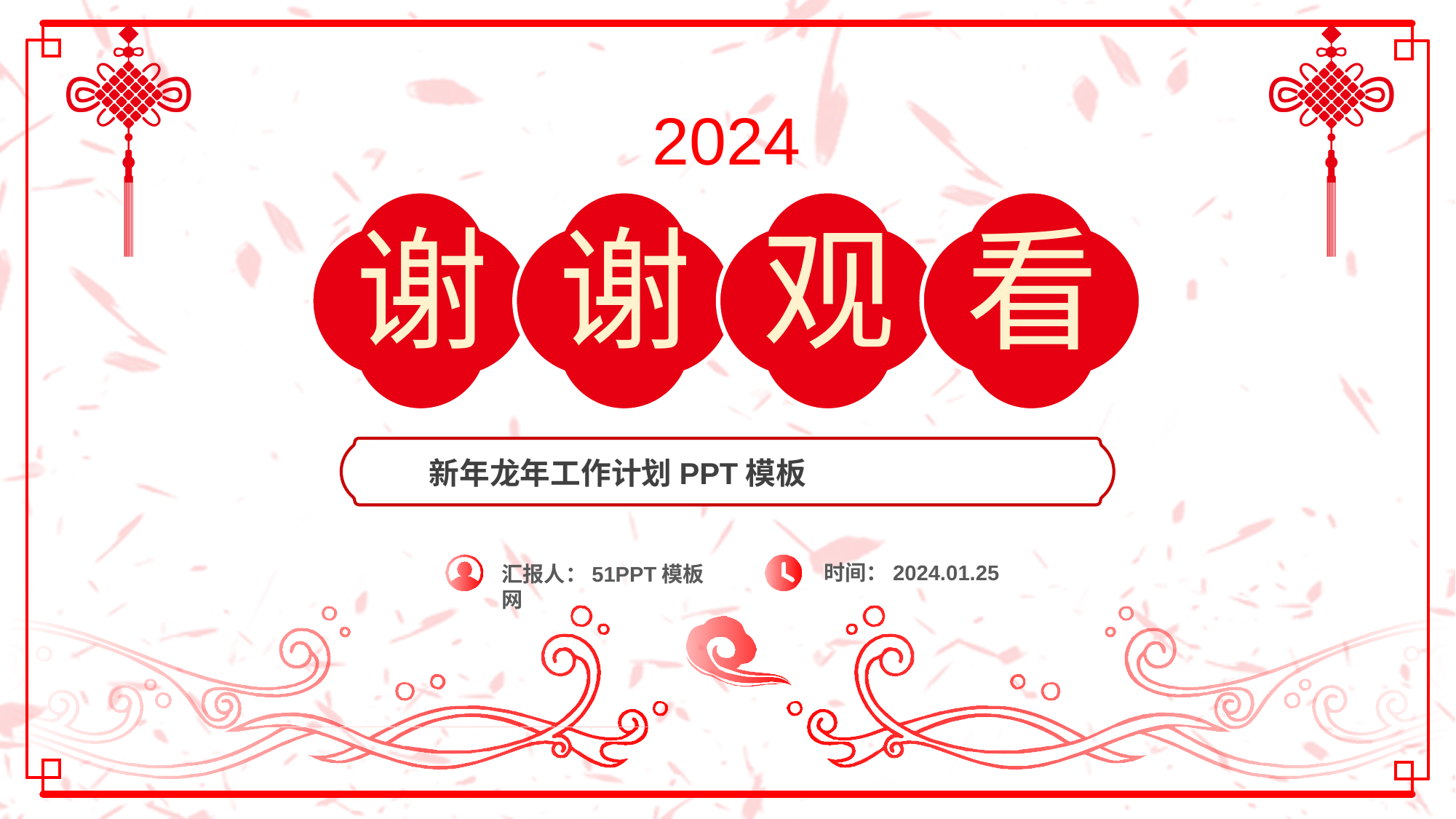

2024

谢

谢

观

看
新年龙年工作计划PPT模板
时间：2024.01.25

汇报人：51PPT模板网